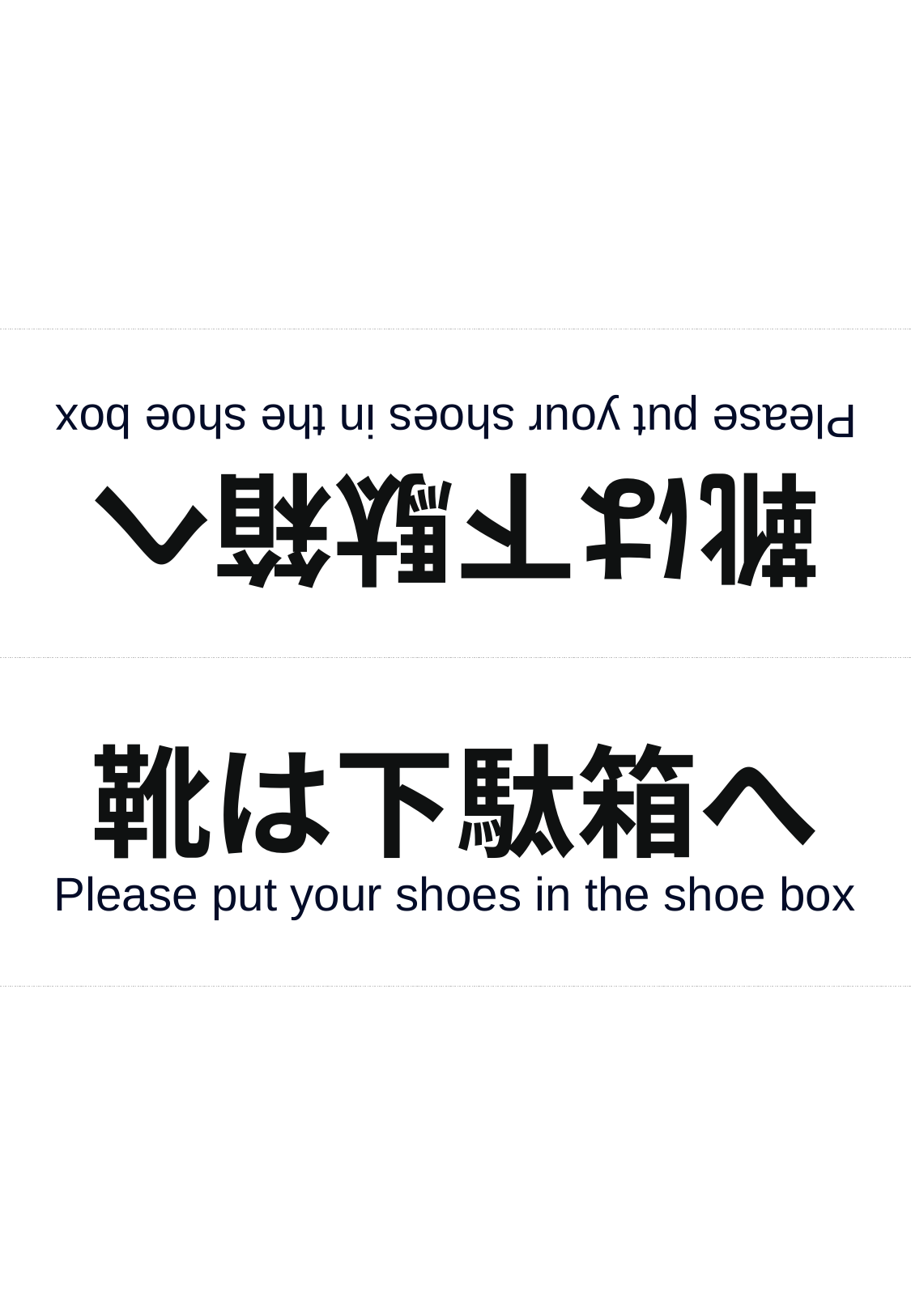

靴は下駄箱へ
Please put your shoes in the shoe box
靴は下駄箱へ
Please put your shoes in the shoe box